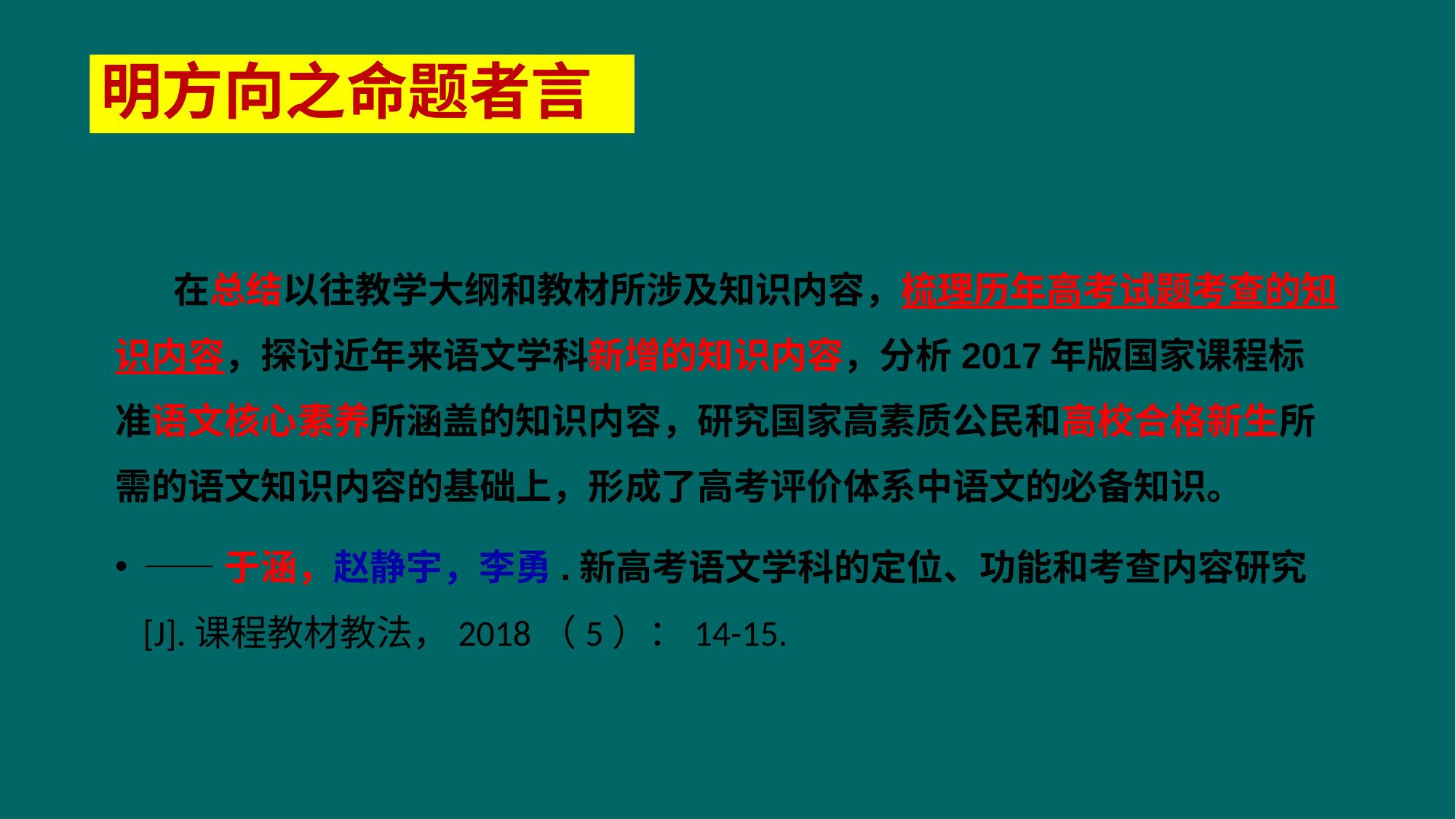

# 明方向之命题者言
      在总结以往教学大纲和教材所涉及知识内容，梳理历年高考试题考查的知识内容，探讨近年来语文学科新增的知识内容，分析2017年版国家课程标准语文核心素养所涵盖的知识内容，研究国家高素质公民和高校合格新生所需的语文知识内容的基础上，形成了高考评价体系中语文的必备知识。
——于涵，赵静宇，李勇.新高考语文学科的定位、功能和考查内容研究[J].课程教材教法，2018（5）：14-15.